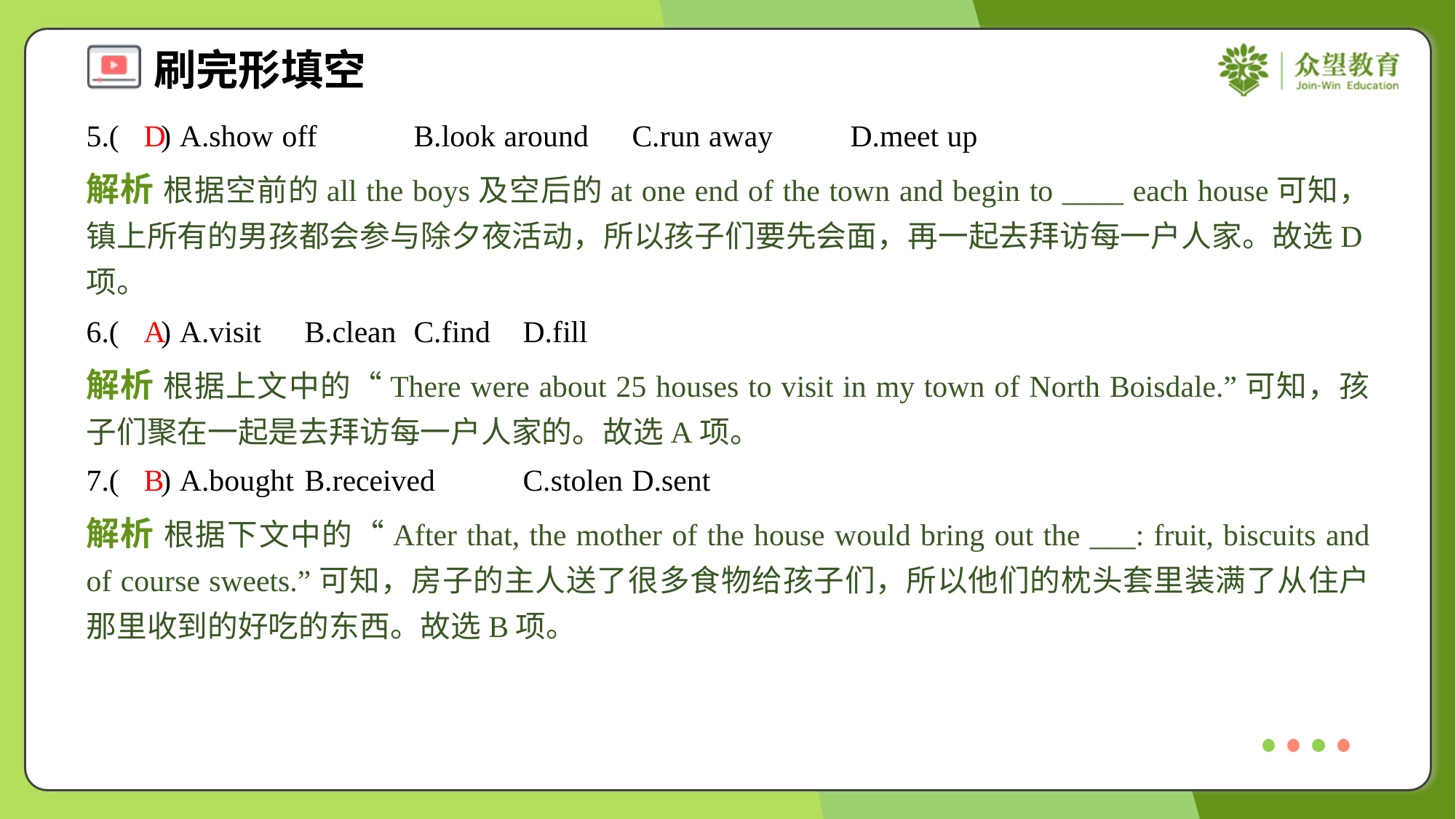

5.(     ) A.show off	B.look around	C.run away	D.meet up
D
解析 根据空前的all the boys及空后的at one end of the town and begin to ____ each house可知，镇上所有的男孩都会参与除夕夜活动，所以孩子们要先会面，再一起去拜访每一户人家。故选D项。
6.(     ) A.visit	B.clean	C.find	D.fill
A
解析 根据上文中的“There were about 25 houses to visit in my town of North Boisdale.”可知，孩子们聚在一起是去拜访每一户人家的。故选A项。
7.(     ) A.bought	B.received	C.stolen	D.sent
B
解析 根据下文中的“After that, the mother of the house would bring out the ___: fruit, biscuits and of course sweets.”可知，房子的主人送了很多食物给孩子们，所以他们的枕头套里装满了从住户那里收到的好吃的东西。故选B项。